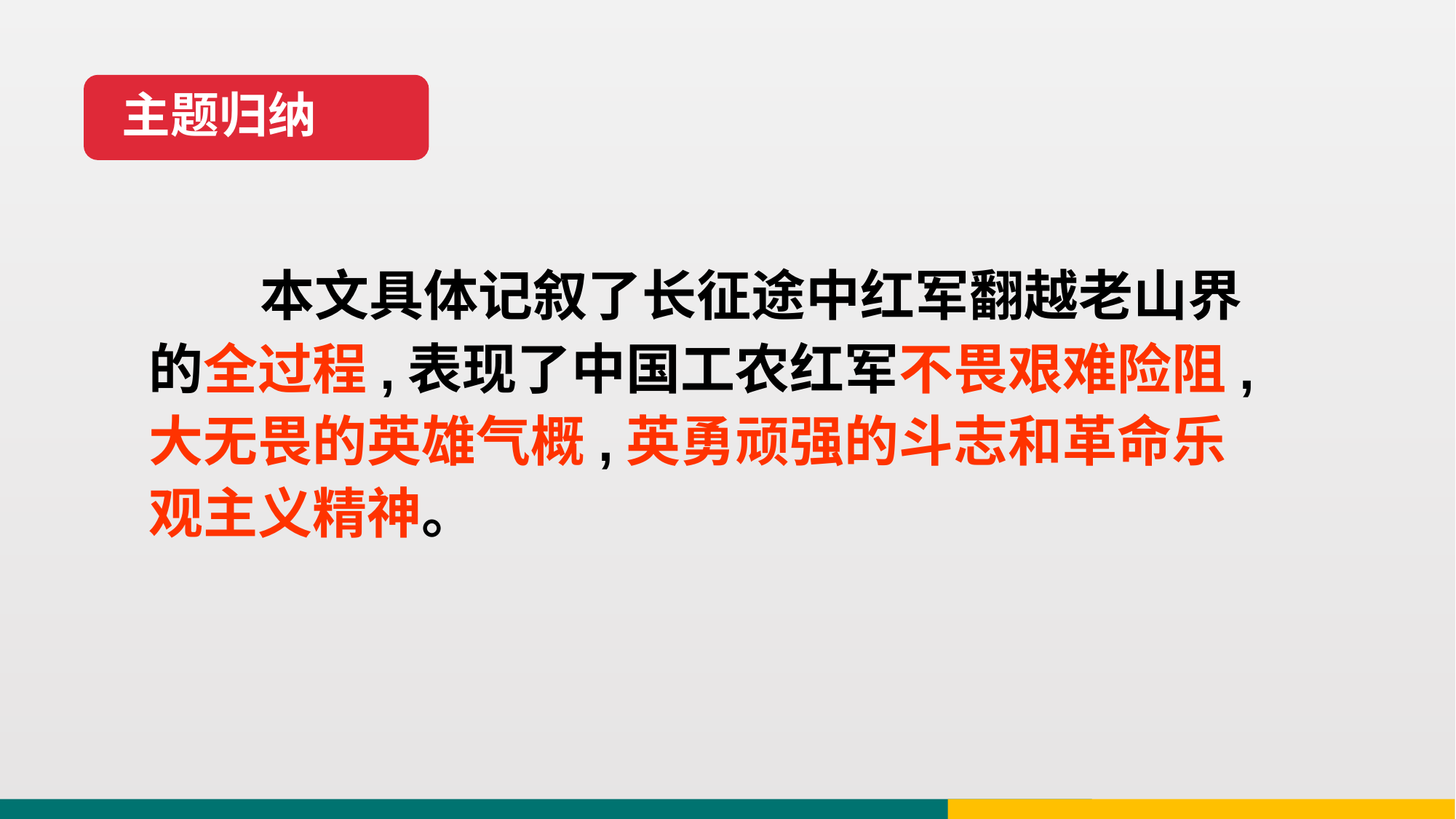

主题归纳
       本文具体记叙了长征途中红军翻越老山界的全过程,表现了中国工农红军不畏艰难险阻,大无畏的英雄气概,英勇顽强的斗志和革命乐观主义精神。